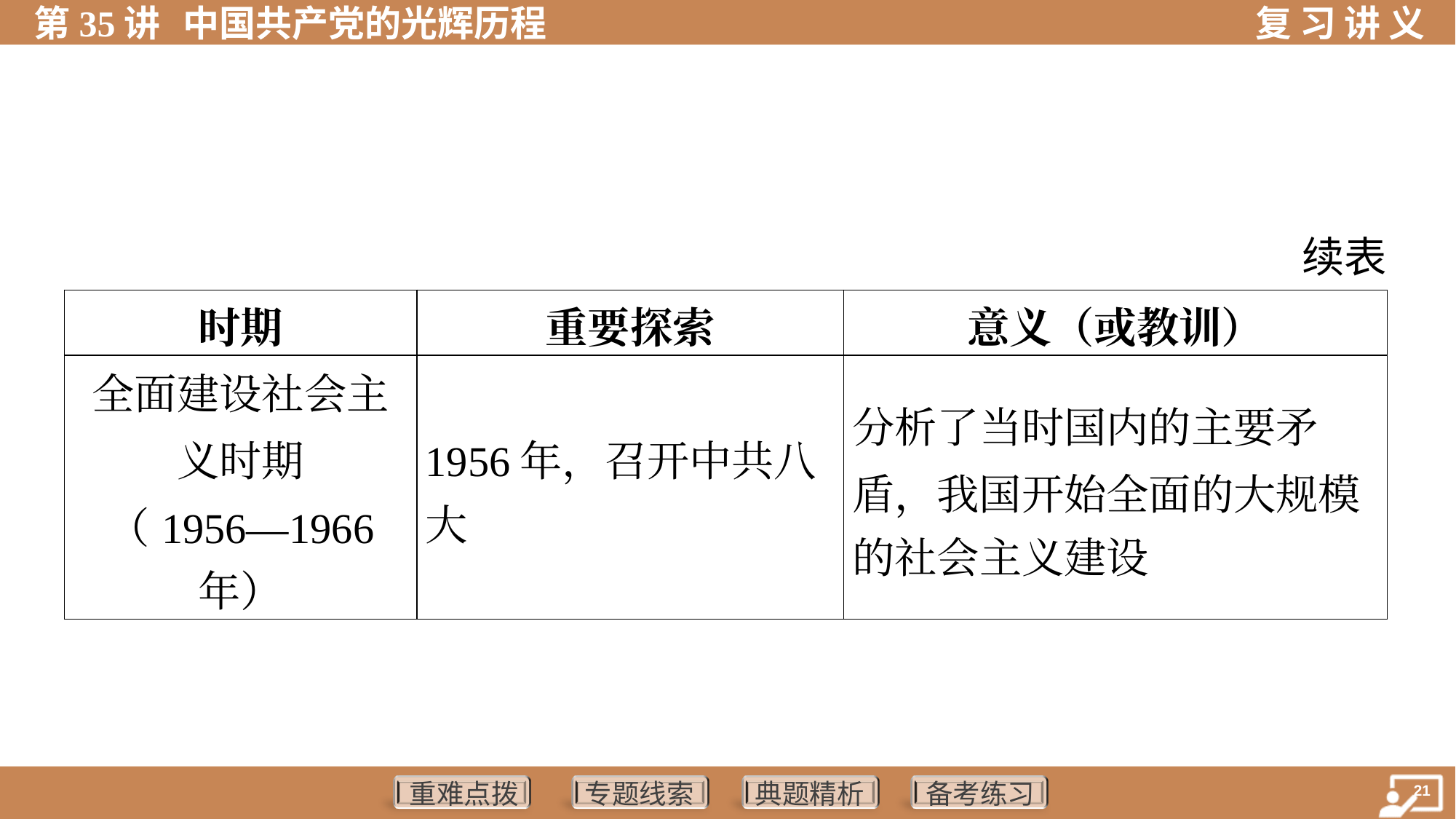

续表
| 时期 | 重要探索 | 意义（或教训） |
| --- | --- | --- |
| 全面建设社会主 义时期 （1956—1966 年） | 1956年，召开中共八 大 | 分析了当时国内的主要矛 盾，我国开始全面的大规模 的社会主义建设 |